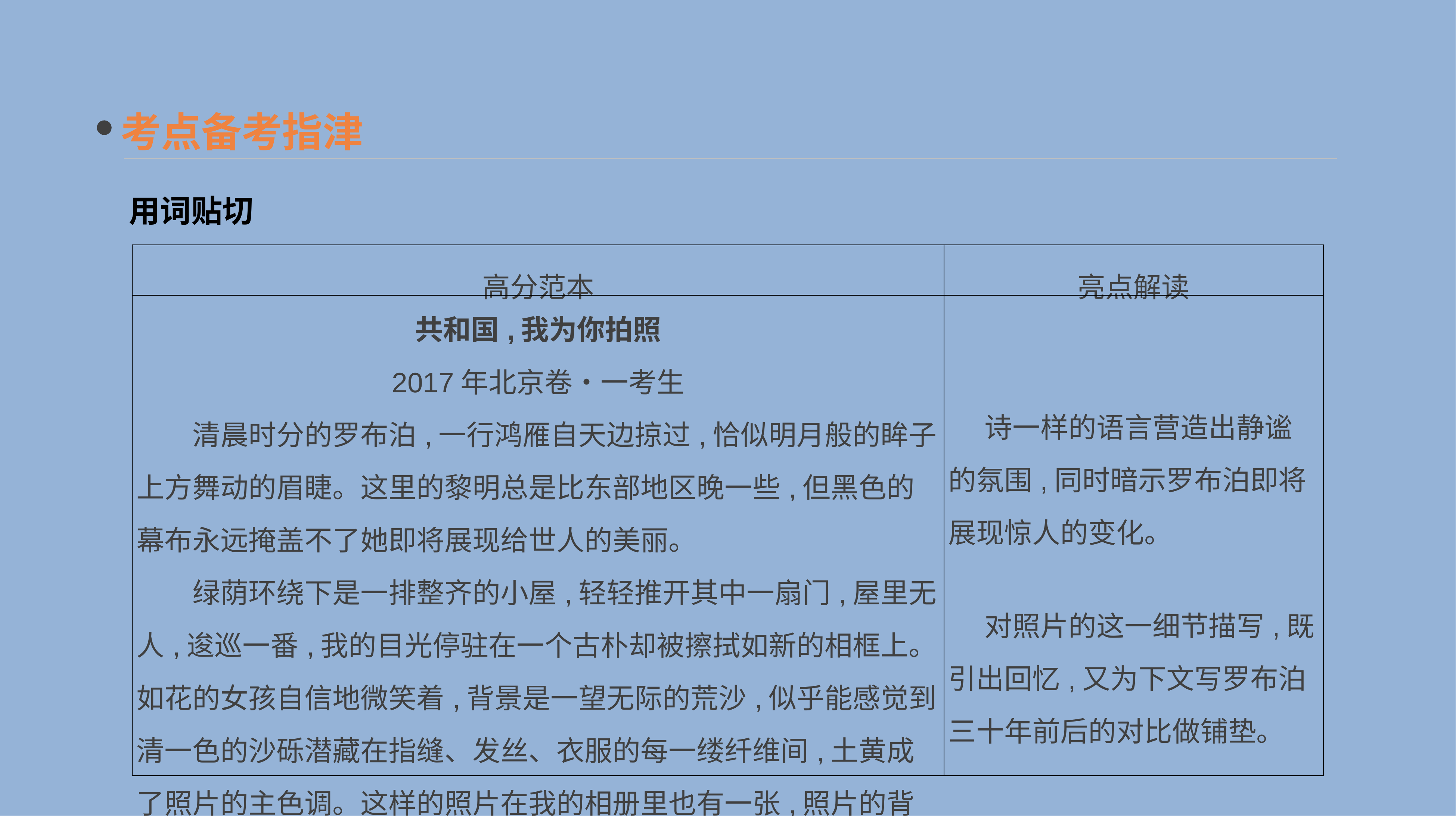

考点备考指津

用词贴切
| 高分范本 | 亮点解读 |
| --- | --- |
| 共和国,我为你拍照 2017年北京卷•一考生 　　清晨时分的罗布泊,一行鸿雁自天边掠过,恰似明月般的眸子上方舞动的眉睫。这里的黎明总是比东部地区晚一些,但黑色的幕布永远掩盖不了她即将展现给世人的美丽。 　　绿荫环绕下是一排整齐的小屋,轻轻推开其中一扇门,屋里无人,逡巡一番,我的目光停驻在一个古朴却被擦拭如新的相框上。如花的女孩自信地微笑着,背景是一望无际的荒沙,似乎能感觉到清一色的沙砾潜藏在指缝、发丝、衣服的每一缕纤维间,土黄成了照片的主色调。这样的照片在我的相册里也有一张,照片的背面还有一句话: 金山银山不如绿水青山。 | 诗一样的语言营造出静谧的氛围,同时暗示罗布泊即将展现惊人的变化。 　对照片的这一细节描写,既引出回忆,又为下文写罗布泊三十年前后的对比做铺垫。 |